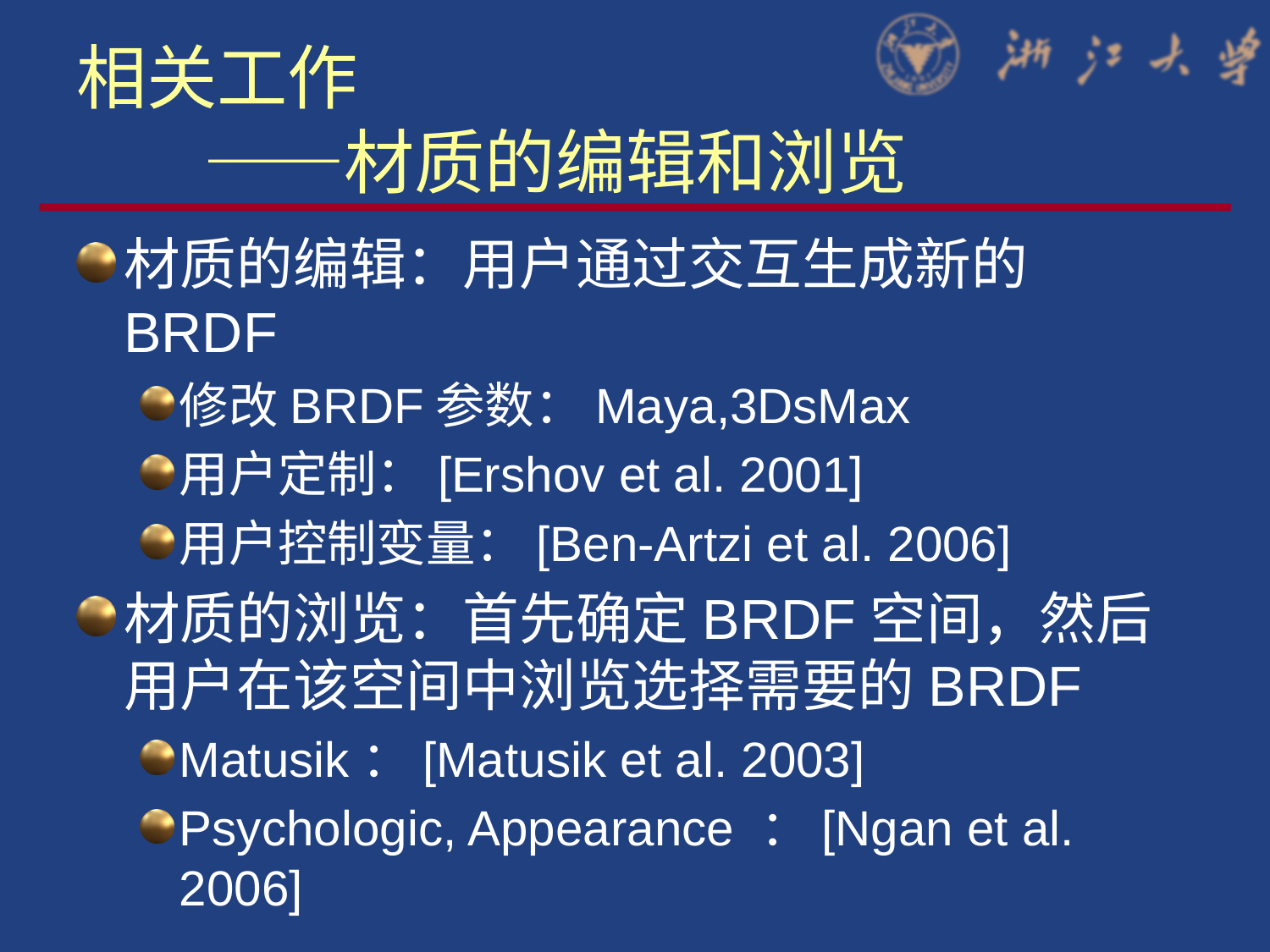

# 相关工作 ——材质的编辑和浏览
材质的编辑：用户通过交互生成新的BRDF
修改BRDF参数：Maya,3DsMax
用户定制：[Ershov et al. 2001]
用户控制变量：[Ben-Artzi et al. 2006]
材质的浏览：首先确定BRDF空间，然后用户在该空间中浏览选择需要的BRDF
Matusik：[Matusik et al. 2003]
Psychologic, Appearance ：[Ngan et al. 2006]